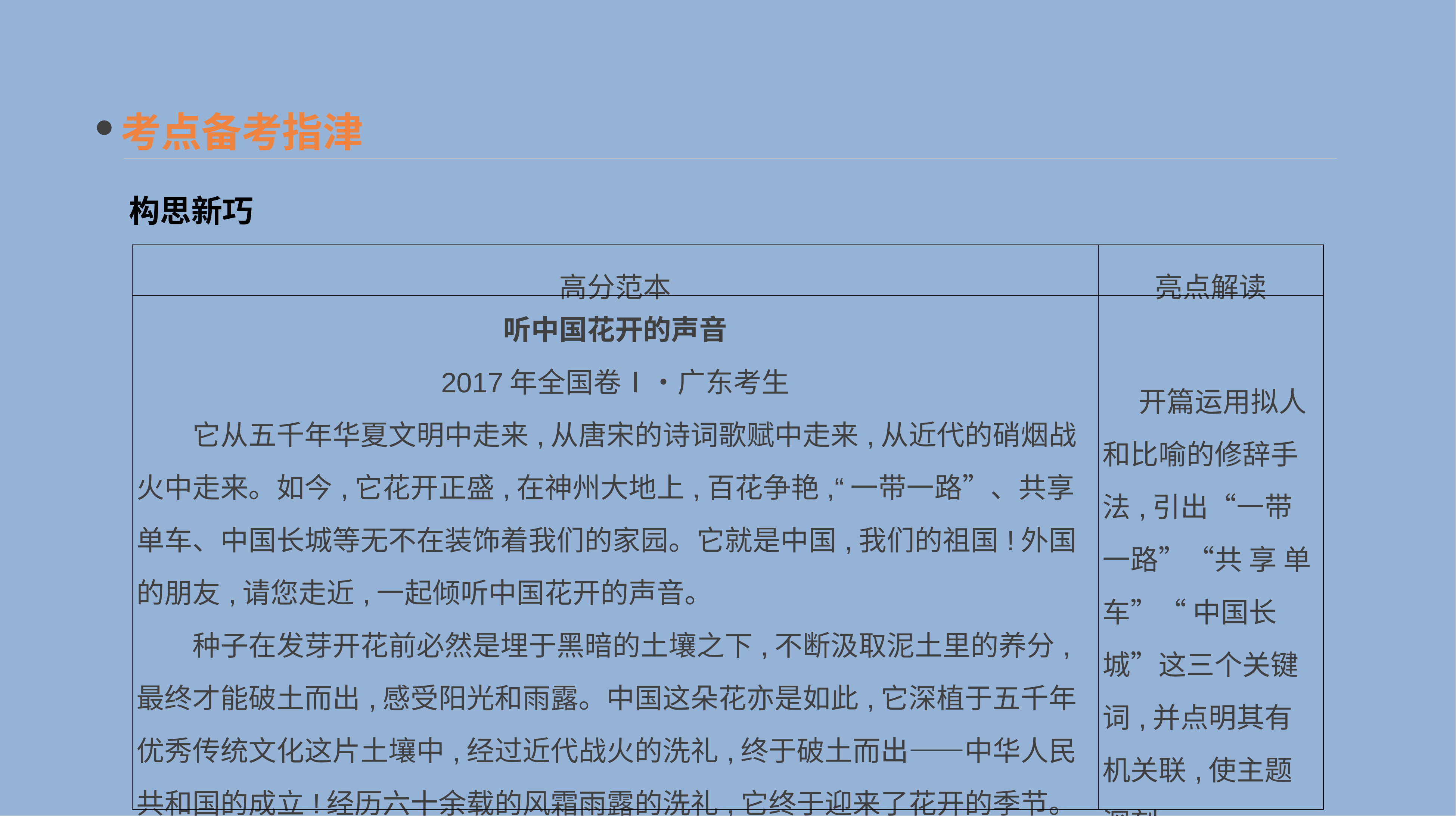

考点备考指津

构思新巧
| 高分范本 | 亮点解读 |
| --- | --- |
| 听中国花开的声音 2017年全国卷Ⅰ•广东考生 　　它从五千年华夏文明中走来,从唐宋的诗词歌赋中走来,从近代的硝烟战火中走来。如今,它花开正盛,在神州大地上,百花争艳,“一带一路”、共享单车、中国长城等无不在装饰着我们的家园。它就是中国,我们的祖国!外国的朋友,请您走近,一起倾听中国花开的声音。 　　种子在发芽开花前必然是埋于黑暗的土壤之下,不断汲取泥土里的养分,最终才能破土而出,感受阳光和雨露。中国这朵花亦是如此,它深植于五千年优秀传统文化这片土壤中,经过近代战火的洗礼,终于破土而出——中华人民共和国的成立!经历六十余载的风霜雨露的洗礼,它终于迎来了花开的季节。此时正是中国最好的时代,您听,花在开! | 开篇运用拟人和比喻的修辞手法,引出“一带一路”“共 享 单 车”“ 中国长城”这三个关键词,并点明其有机关联,使主题深刻。 　比喻贴切生动。 |